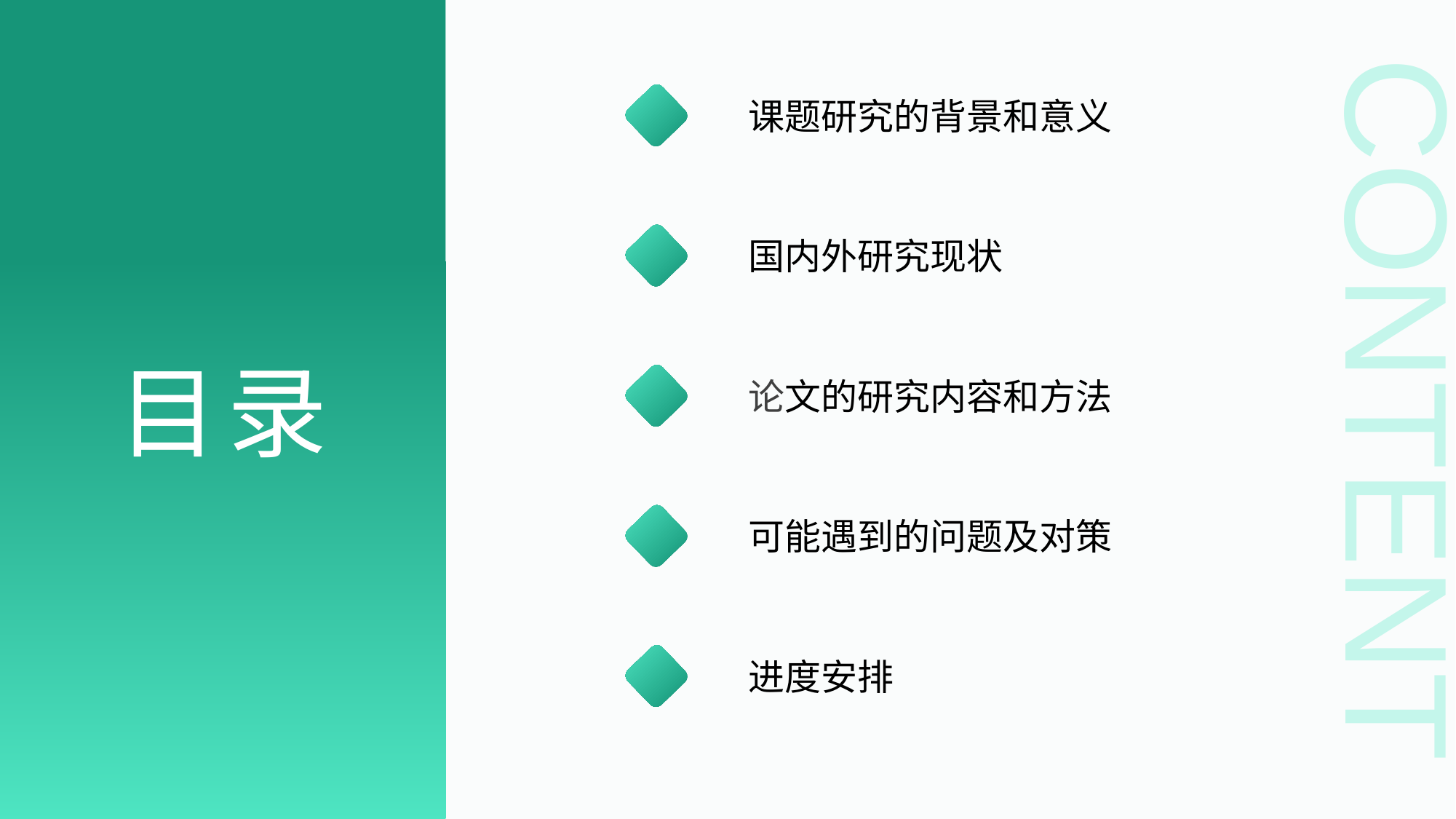

目录
CONTENT
课题研究的背景和意义

国内外研究现状

论文的研究内容和方法

可能遇到的问题及对策

进度安排